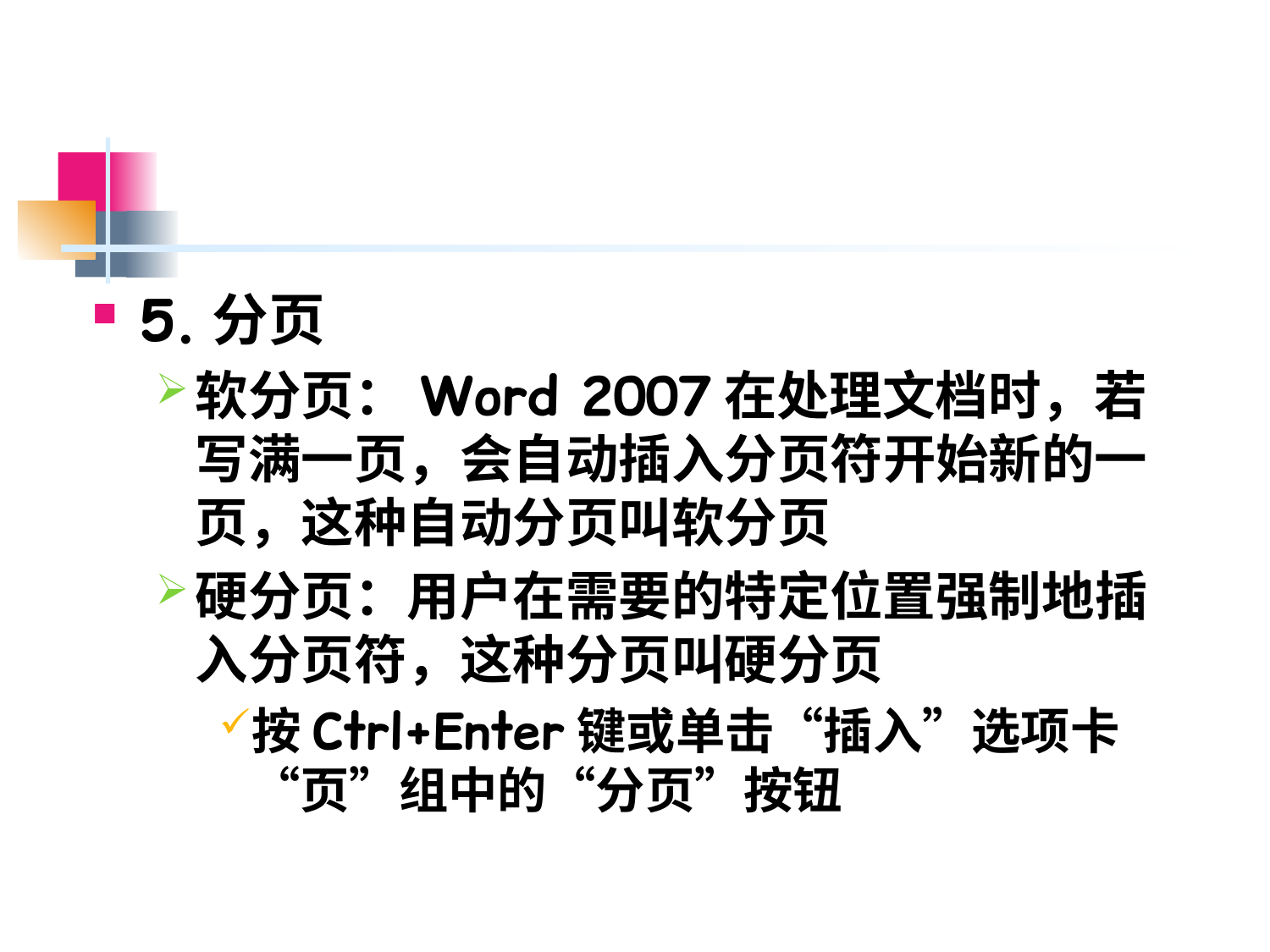

#
5.分页
软分页：Word 2007在处理文档时，若写满一页，会自动插入分页符开始新的一页，这种自动分页叫软分页
硬分页：用户在需要的特定位置强制地插入分页符，这种分页叫硬分页
按Ctrl+Enter键或单击“插入”选项卡“页”组中的“分页”按钮